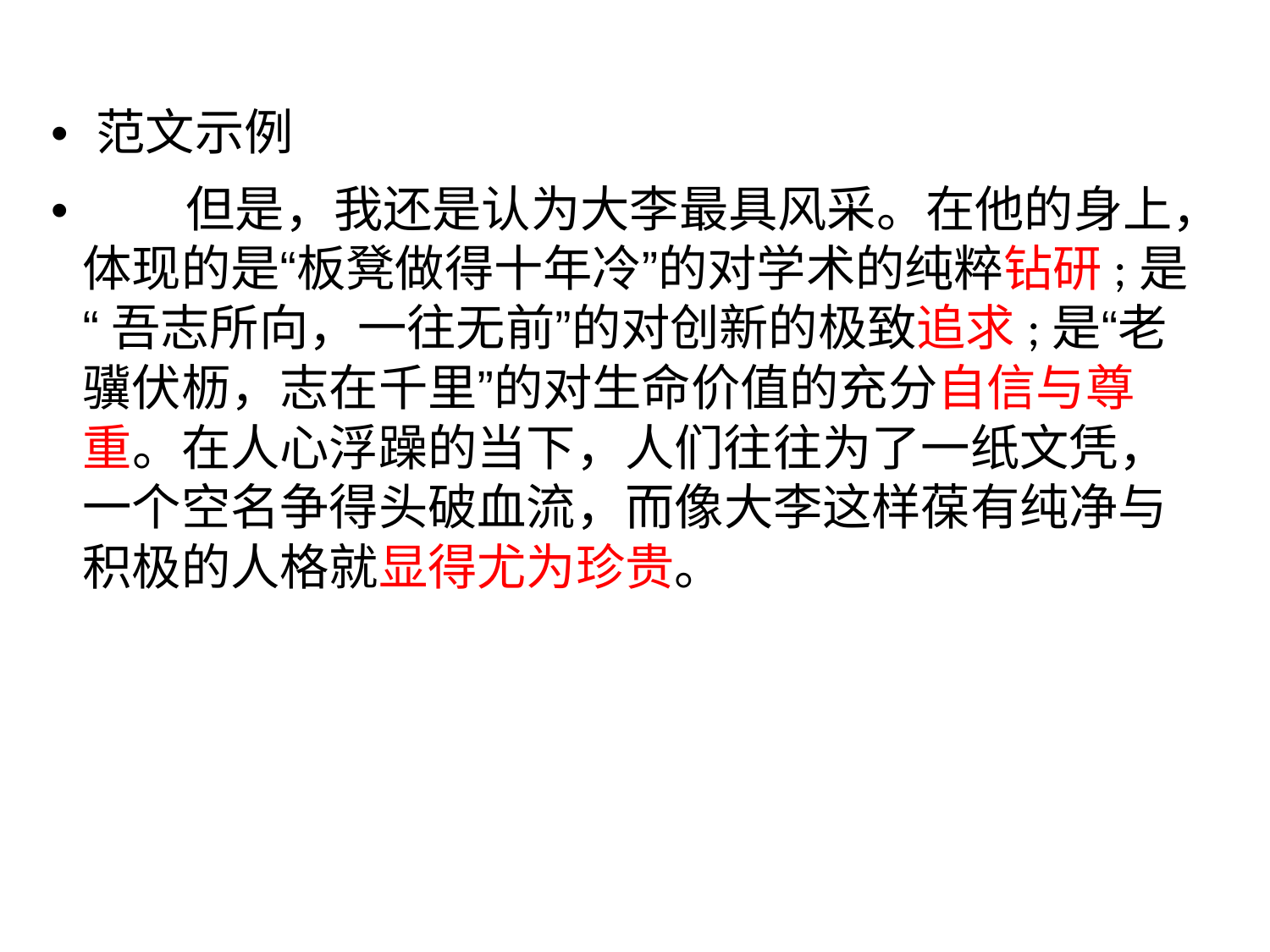

• 范文示例
• 但是，我还是认为大李最具风采。在他的身上，
体现的是“板凳做得十年冷”的对学术的纯粹钻研;是
“吾志所向，一往无前”的对创新的极致追求;是“老
骥伏枥，志在千里”的对生命价值的充分自信与尊
重。在人心浮躁的当下，人们往往为了一纸文凭，
一个空名争得头破血流，而像大李这样葆有纯净与
积极的人格就显得尤为珍贵。